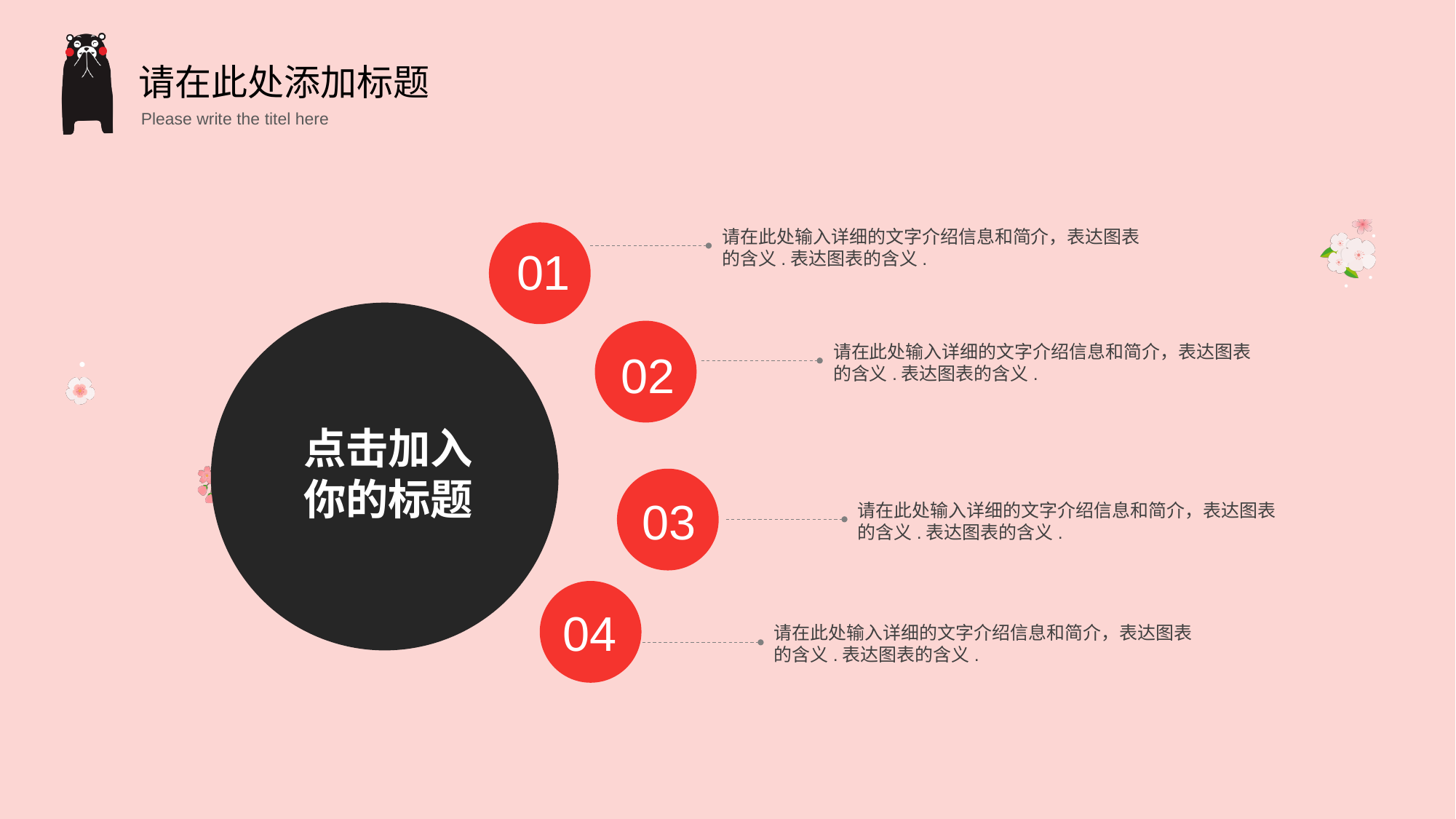

请在此处输入详细的文字介绍信息和简介，表达图表的含义.表达图表的含义.

01

02
请在此处输入详细的文字介绍信息和简介，表达图表的含义.表达图表的含义.

点击加入你的标题

03
请在此处输入详细的文字介绍信息和简介，表达图表的含义.表达图表的含义.

04
请在此处输入详细的文字介绍信息和简介，表达图表的含义.表达图表的含义.